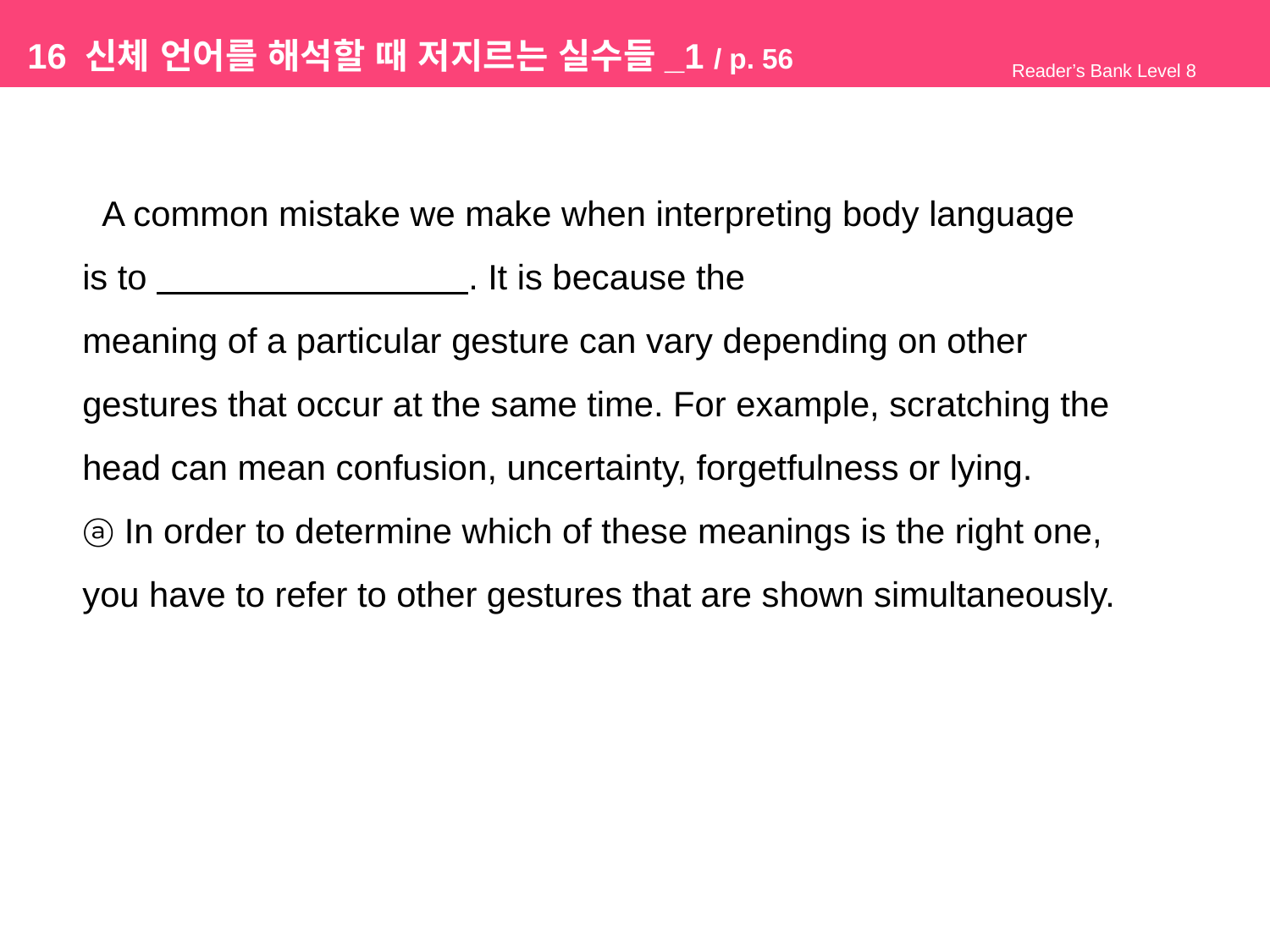

# 16 신체 언어를 해석할 때 저지르는 실수들_1 / p. 56
Reader’s Bank Level 8
  A common mistake we make when interpreting body language
is to                                 . It is because the
meaning of a particular gesture can vary depending on other
gestures that occur at the same time. For example, scratching the
head can mean confusion, uncertainty, forgetfulness or lying.
ⓐ In order to determine which of these meanings is the right one,
you have to refer to other gestures that are shown simultaneously.